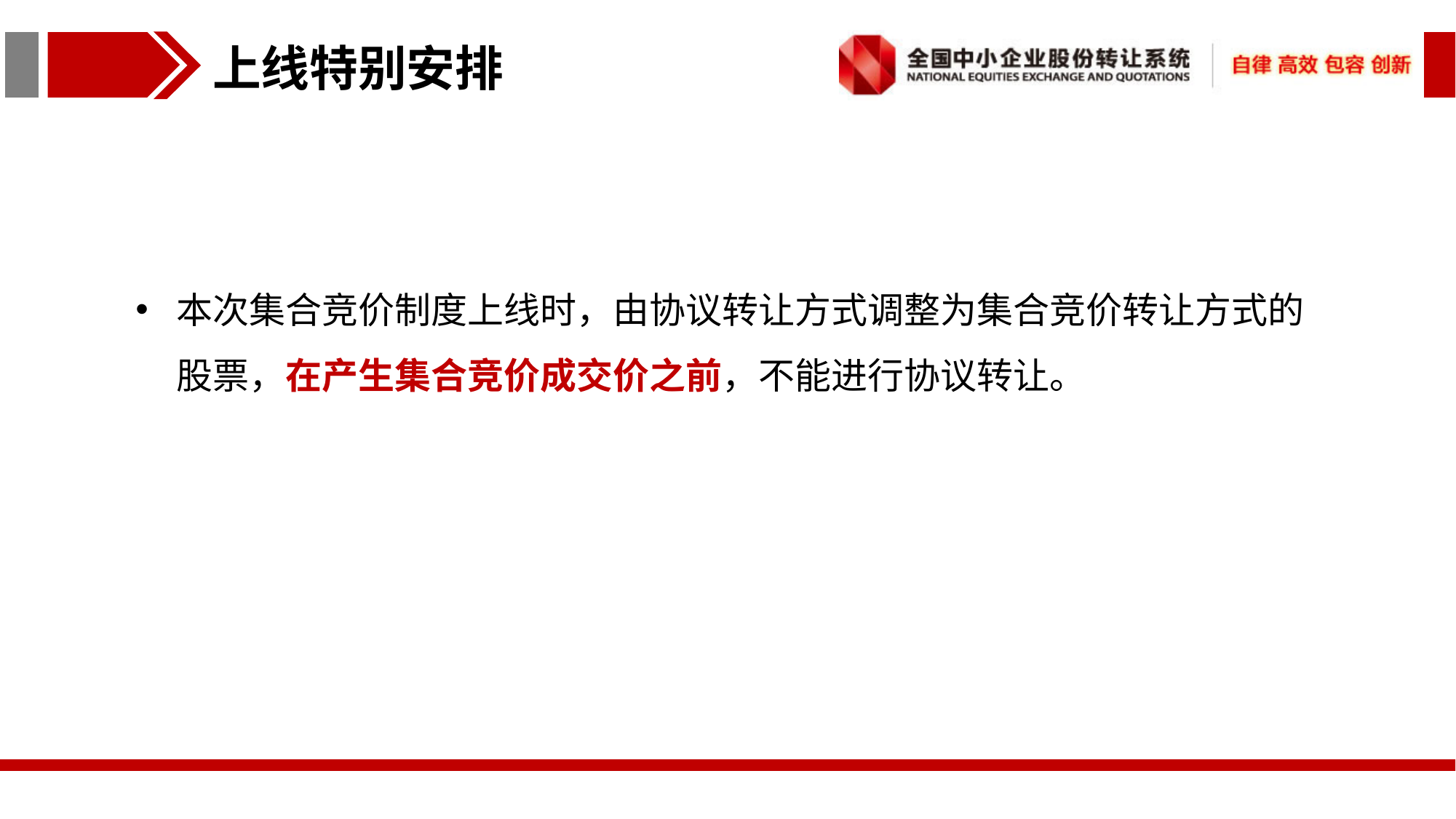

上线特别安排
本次集合竞价制度上线时，由协议转让方式调整为集合竞价转让方式的股票，在产生集合竞价成交价之前，不能进行协议转让。
64